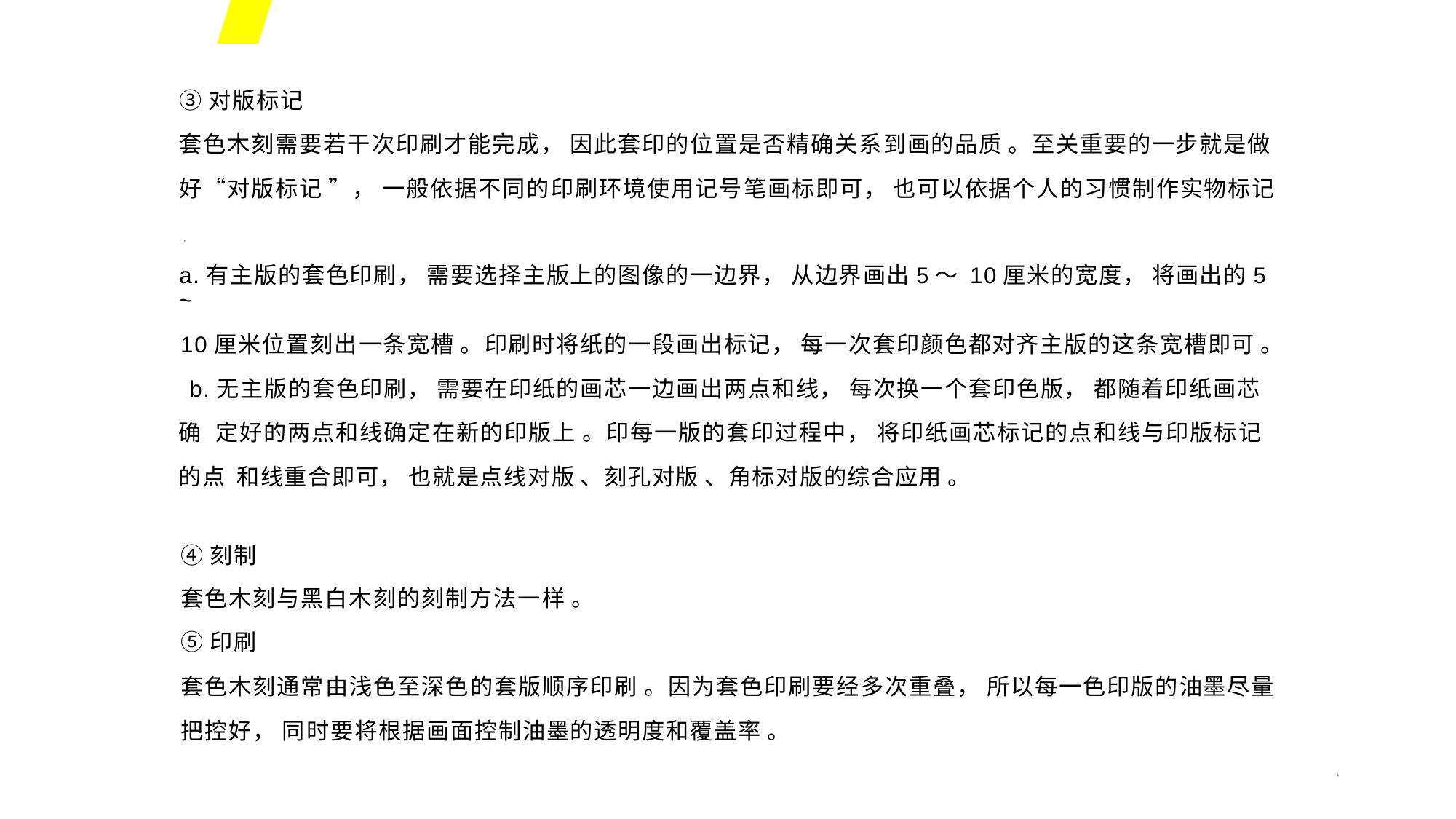

③对版标记
套色木刻需要若干次印刷才能完成， 因此套印的位置是否精确关系到画的品质 。至关重要的一步就是做
好“对版标记 ”， 一般依据不同的印刷环境使用记号笔画标即可， 也可以依据个人的习惯制作实物标记

。
a.有主版的套色印刷， 需要选择主版上的图像的一边界， 从边界画出5～ 10厘米的宽度， 将画出的5 ~
10厘米位置刻出一条宽槽 。印刷时将纸的一段画出标记， 每一次套印颜色都对齐主版的这条宽槽即可 。 b.无主版的套色印刷， 需要在印纸的画芯一边画出两点和线， 每次换一个套印色版， 都随着印纸画芯确  定好的两点和线确定在新的印版上 。印每一版的套印过程中， 将印纸画芯标记的点和线与印版标记的点  和线重合即可， 也就是点线对版 、刻孔对版 、角标对版的综合应用 。

④刻制
套色木刻与黑白木刻的刻制方法一样 。
⑤印刷
套色木刻通常由浅色至深色的套版顺序印刷 。因为套色印刷要经多次重叠， 所以每一色印版的油墨尽量
把控好， 同时要将根据画面控制油墨的透明度和覆盖率 。

*